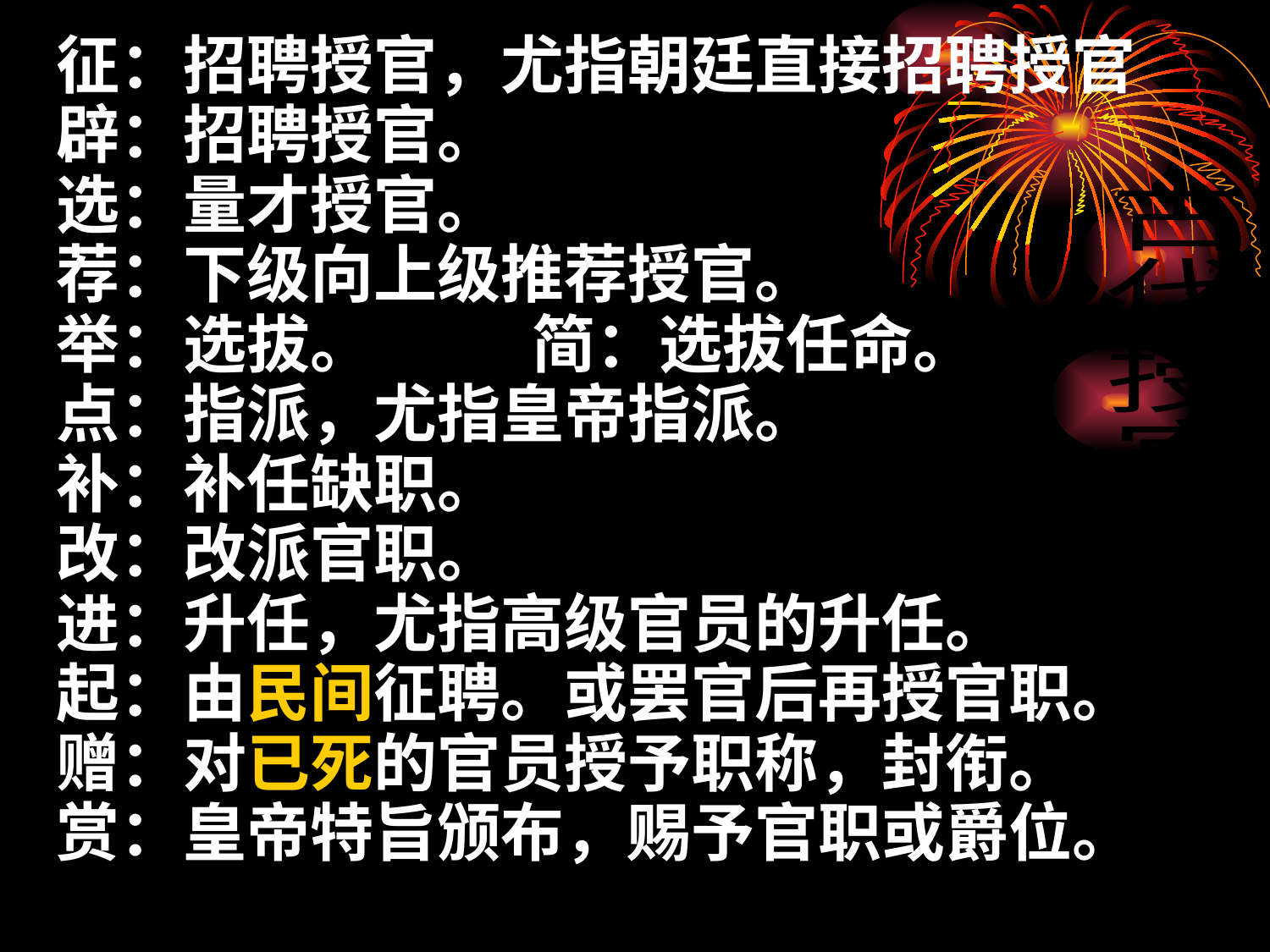

征：招聘授官，尤指朝廷直接招聘授官
  辟：招聘授官。
  选：量才授官。
  荐：下级向上级推荐授官。
  举：选拔。           简：选拔任命。
  点：指派，尤指皇帝指派。
  补：补任缺职。
  改：改派官职。
  进：升任，尤指高级官员的升任。
  起：由民间征聘。或罢官后再授官职。
  赠：对已死的官员授予职称，封衔。
  赏：皇帝特旨颁布，赐予官职或爵位。
古
代
授
官
称
谓